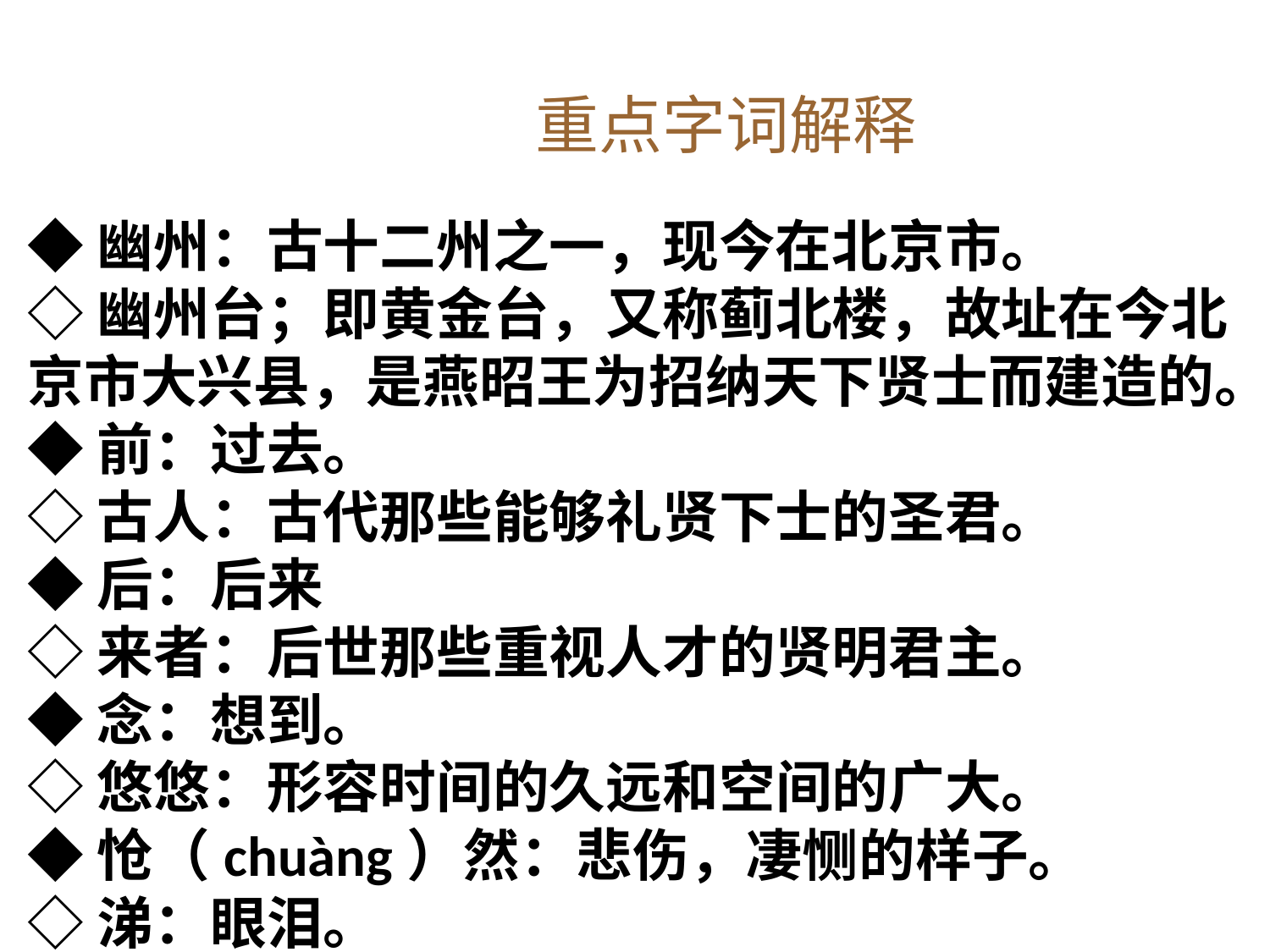

# 重点字词解释

◆幽州：古十二州之一，现今在北京市。
◇幽州台；即黄金台，又称蓟北楼，故址在今北京市大兴县，是燕昭王为招纳天下贤士而建造的。
◆前：过去。
◇古人：古代那些能够礼贤下士的圣君。
◆后：后来
◇来者：后世那些重视人才的贤明君主。
◆念：想到。
◇悠悠：形容时间的久远和空间的广大。
◆怆（chuàng）然：悲伤，凄恻的样子。
◇涕：眼泪。